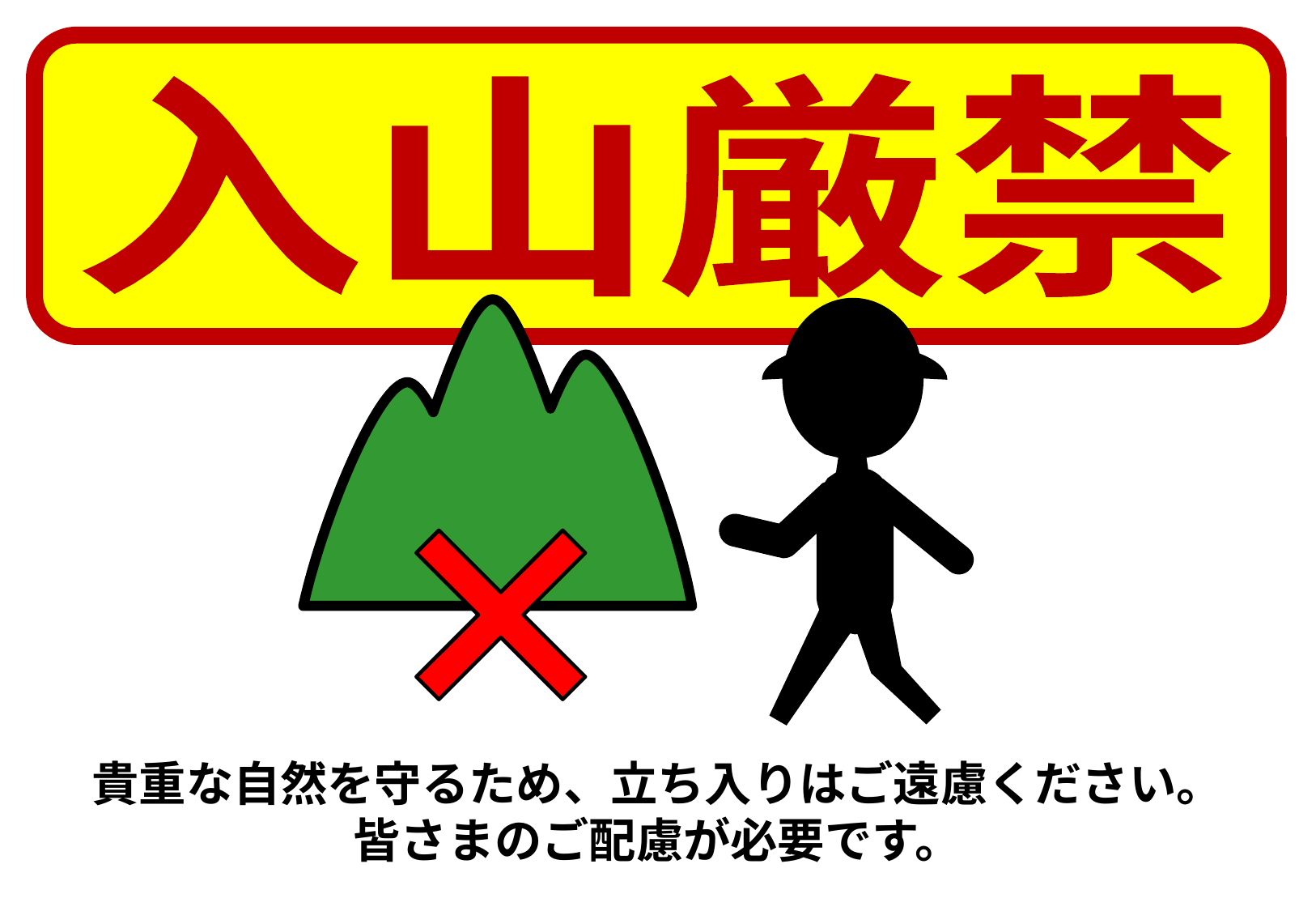

入山厳禁

貴重な自然を守るため、立ち入りはご遠慮ください。
皆さまのご配慮が必要です。